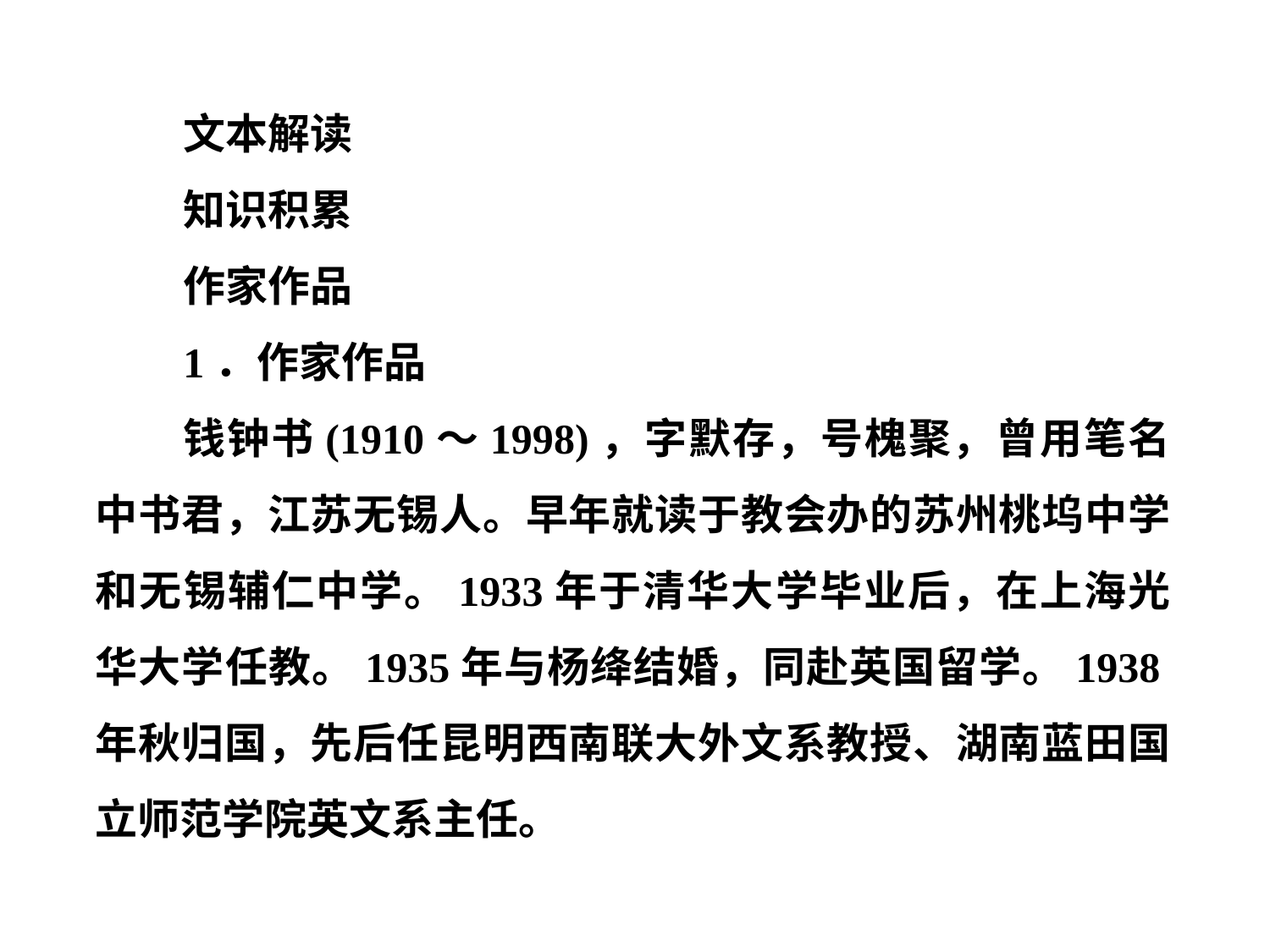

文本解读
知识积累
作家作品
1．作家作品
钱钟书(1910～1998)，字默存，号槐聚，曾用笔名中书君，江苏无锡人。早年就读于教会办的苏州桃坞中学和无锡辅仁中学。1933年于清华大学毕业后，在上海光华大学任教。1935年与杨绛结婚，同赴英国留学。1938年秋归国，先后任昆明西南联大外文系教授、湖南蓝田国立师范学院英文系主任。